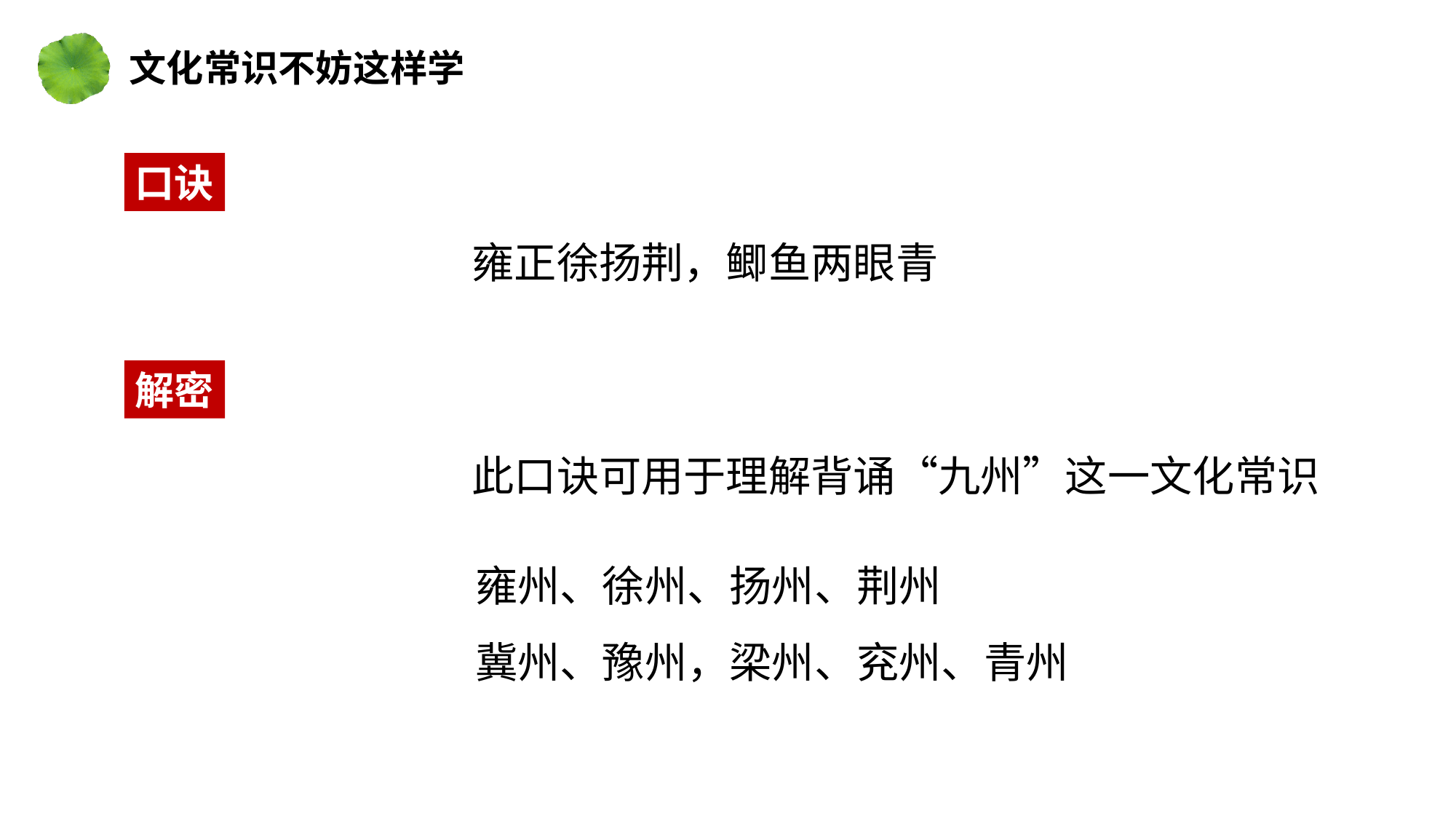

文化常识不妨这样学
口诀
雍正徐扬荆，鲫鱼两眼青

解密
此口诀可用于理解背诵“九州”这一文化常识
雍州、徐州、扬州、荆州
冀州、豫州，梁州、兖州、青州